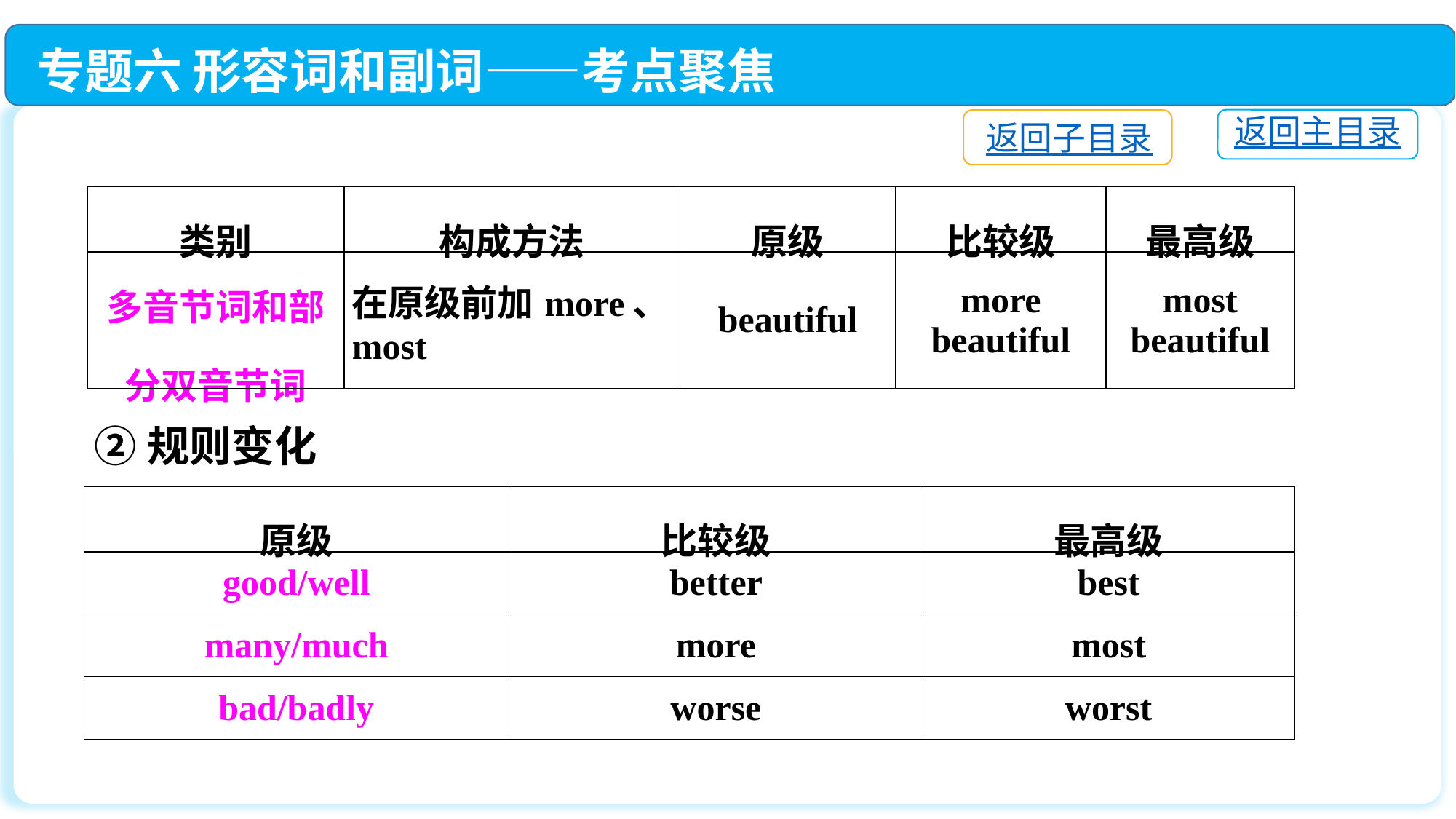

专题六 形容词和副词——考点聚焦

返回主目录

返回子目录
| 类别 | 构成方法 | 原级 | 比较级 | 最高级 |
| --- | --- | --- | --- | --- |
| 多音节词和部分双音节词 | 在原级前加more、most | beautiful | more beautiful | most beautiful |
②规则变化
| 原级 | 比较级 | 最高级 |
| --- | --- | --- |
| good/well | better | best |
| many/much | more | most |
| bad/badly | worse | worst |